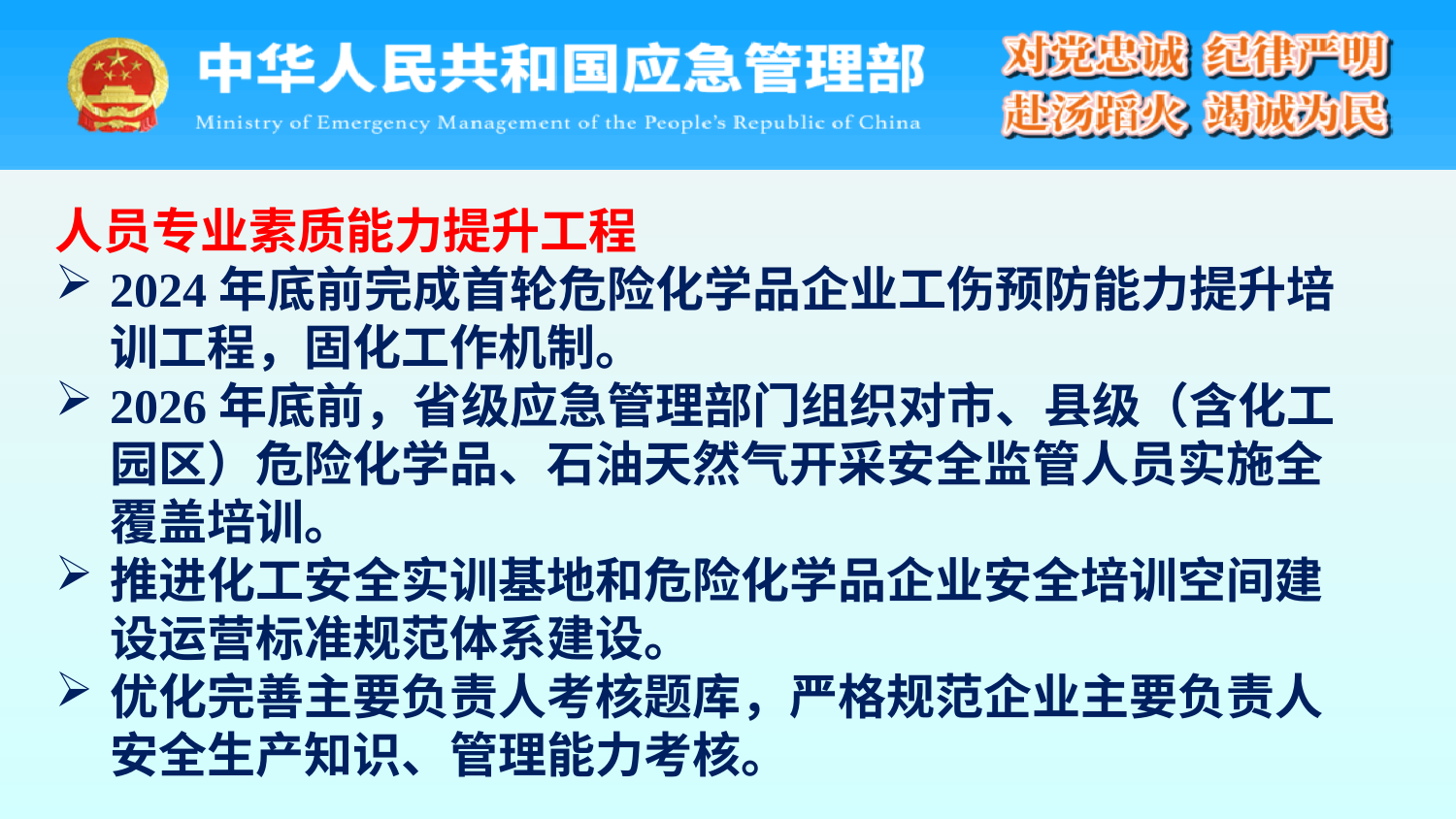

人员专业素质能力提升工程
2024年底前完成首轮危险化学品企业工伤预防能力提升培训工程，固化工作机制。
2026年底前，省级应急管理部门组织对市、县级（含化工园区）危险化学品、石油天然气开采安全监管人员实施全覆盖培训。
推进化工安全实训基地和危险化学品企业安全培训空间建设运营标准规范体系建设。
优化完善主要负责人考核题库，严格规范企业主要负责人安全生产知识、管理能力考核。
76